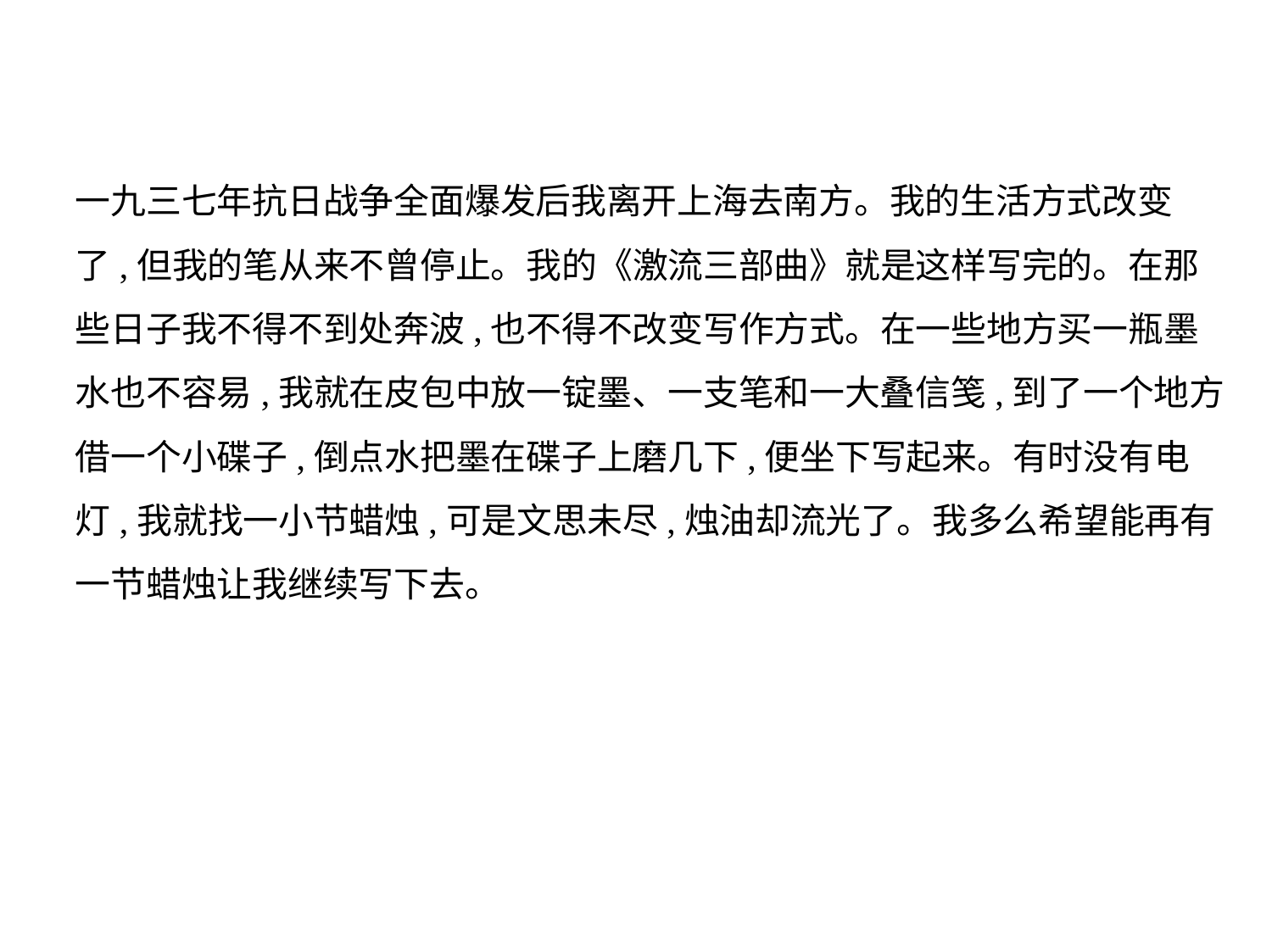

一九三七年抗日战争全面爆发后我离开上海去南方。我的生活方式改变
了,但我的笔从来不曾停止。我的《激流三部曲》就是这样写完的。在那
些日子我不得不到处奔波,也不得不改变写作方式。在一些地方买一瓶墨
水也不容易,我就在皮包中放一锭墨、一支笔和一大叠信笺,到了一个地方
借一个小碟子,倒点水把墨在碟子上磨几下,便坐下写起来。有时没有电
灯,我就找一小节蜡烛,可是文思未尽,烛油却流光了。我多么希望能再有
一节蜡烛让我继续写下去。